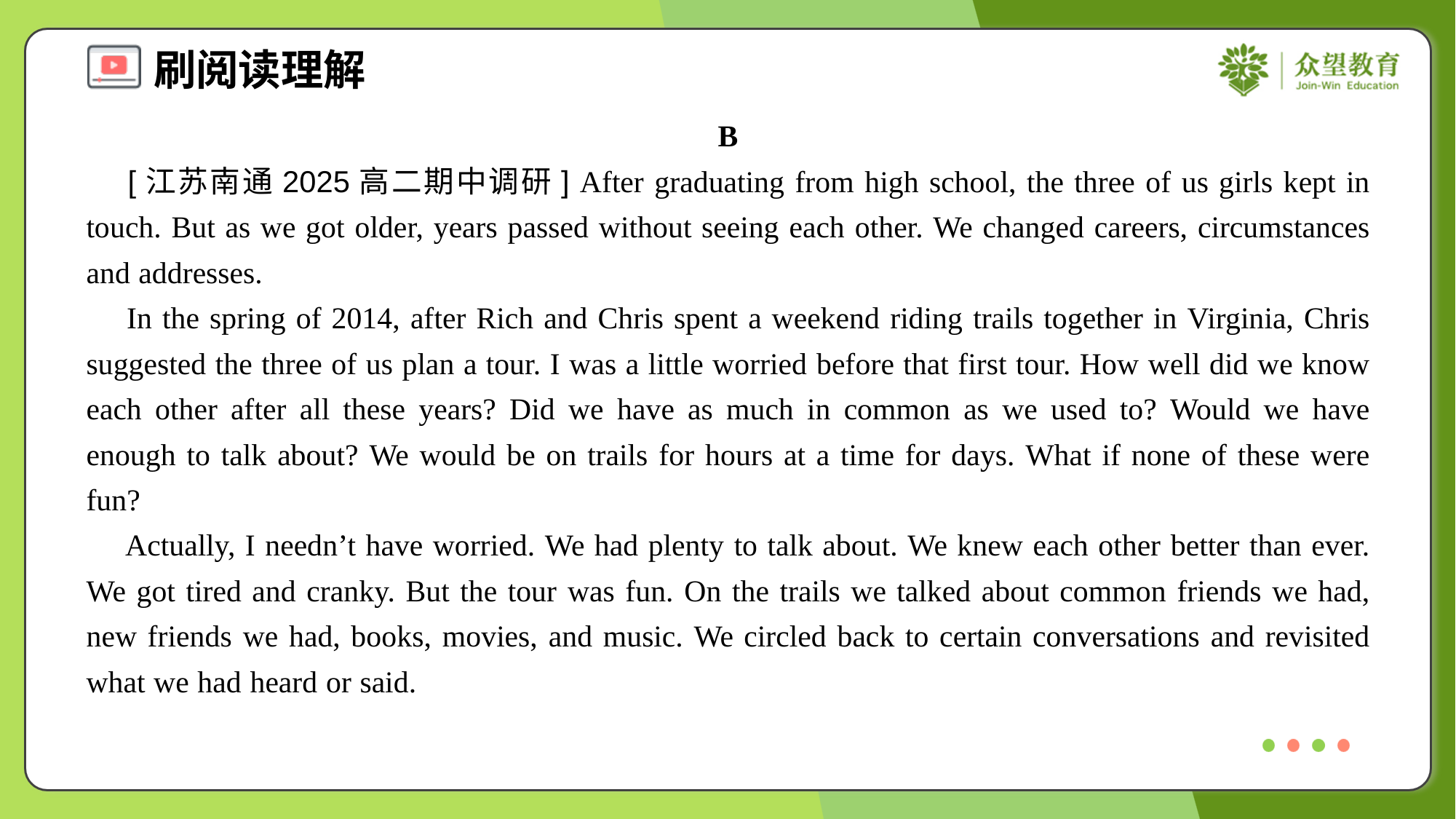

B
    [江苏南通2025高二期中调研] After graduating from high school, the three of us girls kept in touch. But as we got older, years passed without seeing each other. We changed careers, circumstances and addresses.
    In the spring of 2014, after Rich and Chris spent a weekend riding trails together in Virginia, Chris suggested the three of us plan a tour. I was a little worried before that first tour. How well did we know each other after all these years? Did we have as much in common as we used to? Would we have enough to talk about? We would be on trails for hours at a time for days. What if none of these were fun?
    Actually, I needn’t have worried. We had plenty to talk about. We knew each other better than ever. We got tired and cranky. But the tour was fun. On the trails we talked about common friends we had, new friends we had, books, movies, and music. We circled back to certain conversations and revisited what we had heard or said.